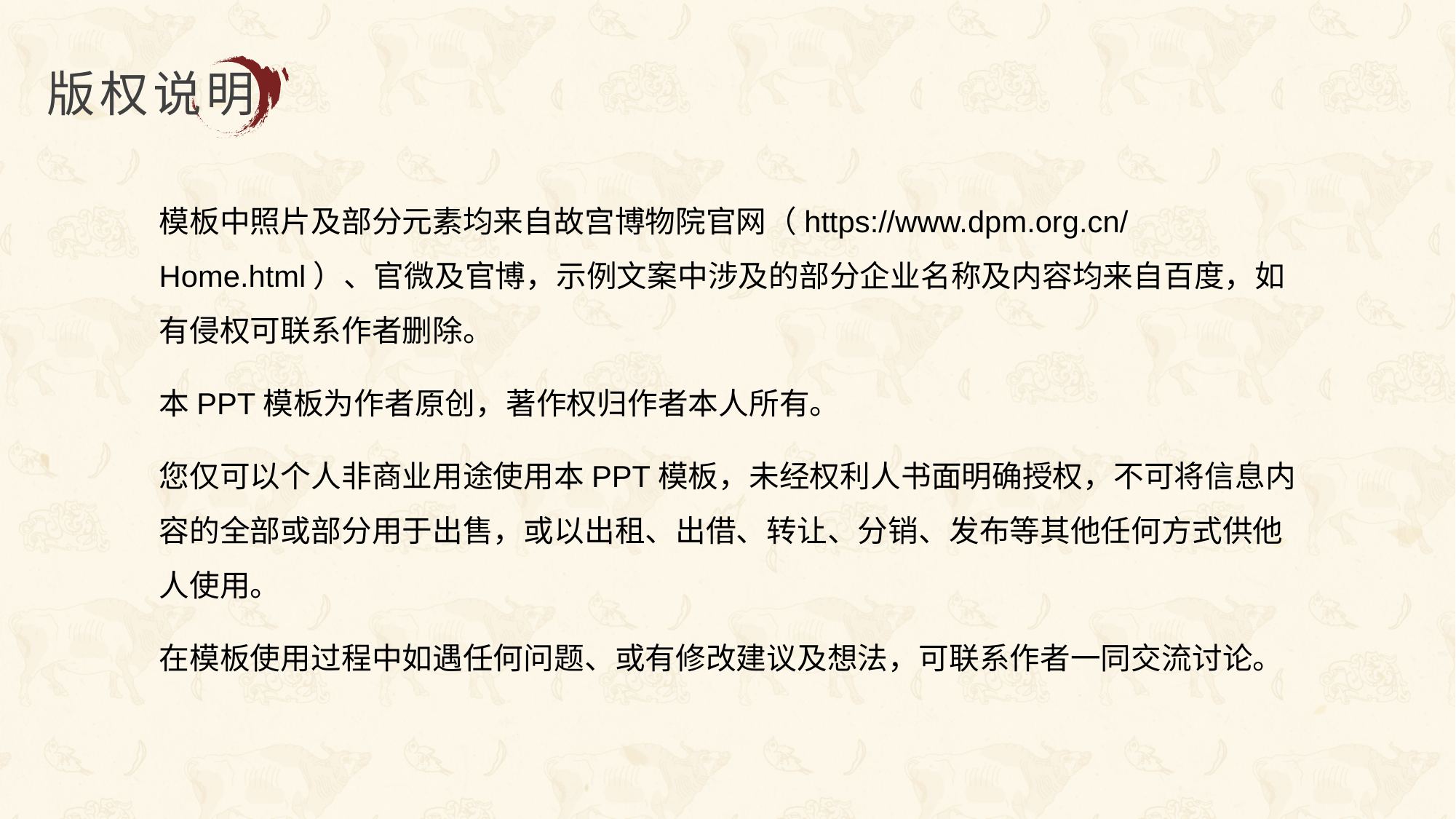

版权说明
模板中照片及部分元素均来自故宫博物院官网（https://www.dpm.org.cn/Home.html）、官微及官博，示例文案中涉及的部分企业名称及内容均来自百度，如有侵权可联系作者删除。
本PPT模板为作者原创，著作权归作者本人所有。
您仅可以个人非商业用途使用本PPT模板，未经权利人书面明确授权，不可将信息内容的全部或部分用于出售，或以出租、出借、转让、分销、发布等其他任何方式供他人使用。
在模板使用过程中如遇任何问题、或有修改建议及想法，可联系作者一同交流讨论。